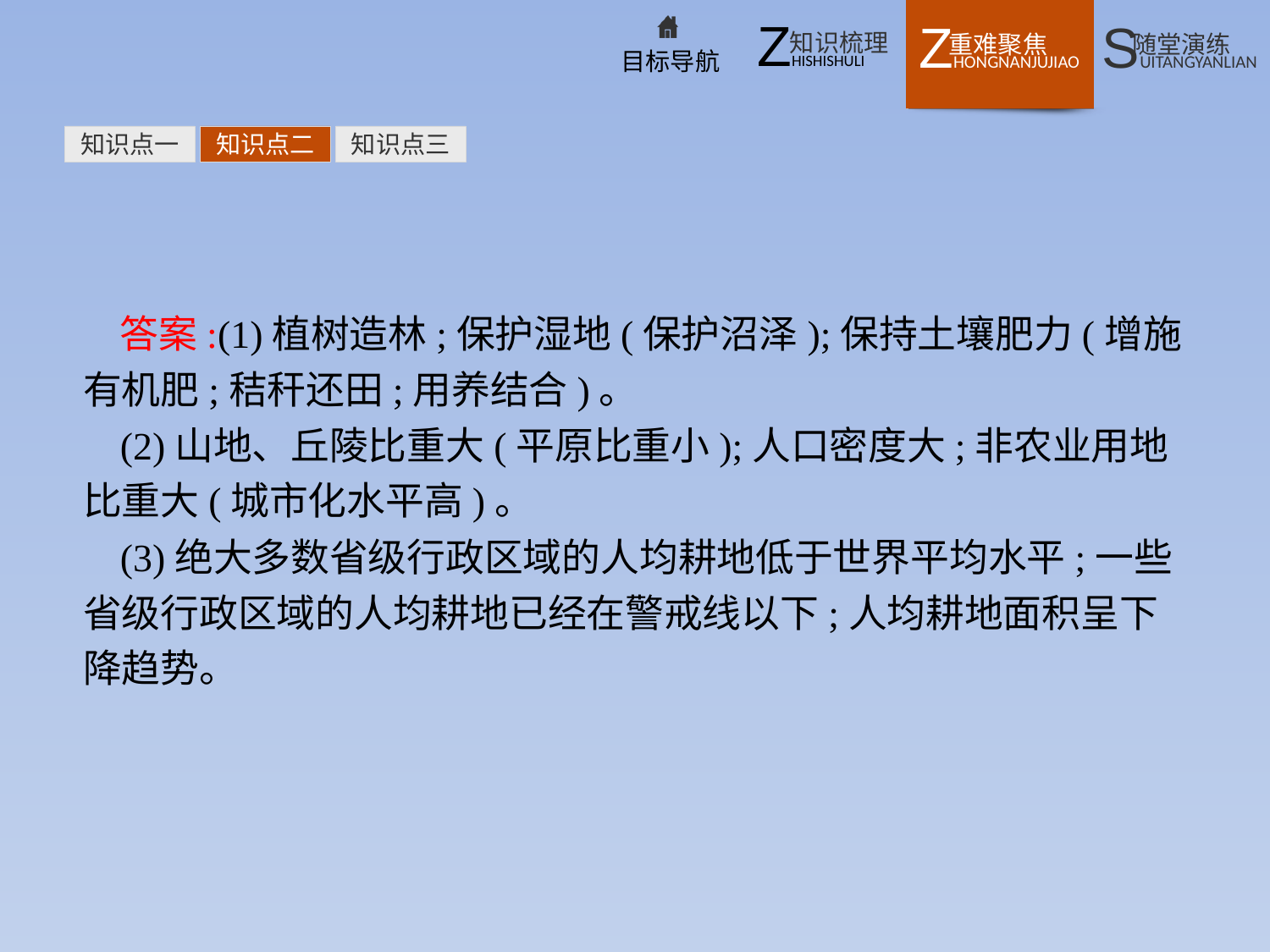

知识点一
知识点二
知识点三
答案:(1)植树造林;保护湿地(保护沼泽);保持土壤肥力(增施有机肥;秸秆还田;用养结合)。
(2)山地、丘陵比重大(平原比重小);人口密度大;非农业用地比重大(城市化水平高)。
(3)绝大多数省级行政区域的人均耕地低于世界平均水平;一些省级行政区域的人均耕地已经在警戒线以下;人均耕地面积呈下降趋势。